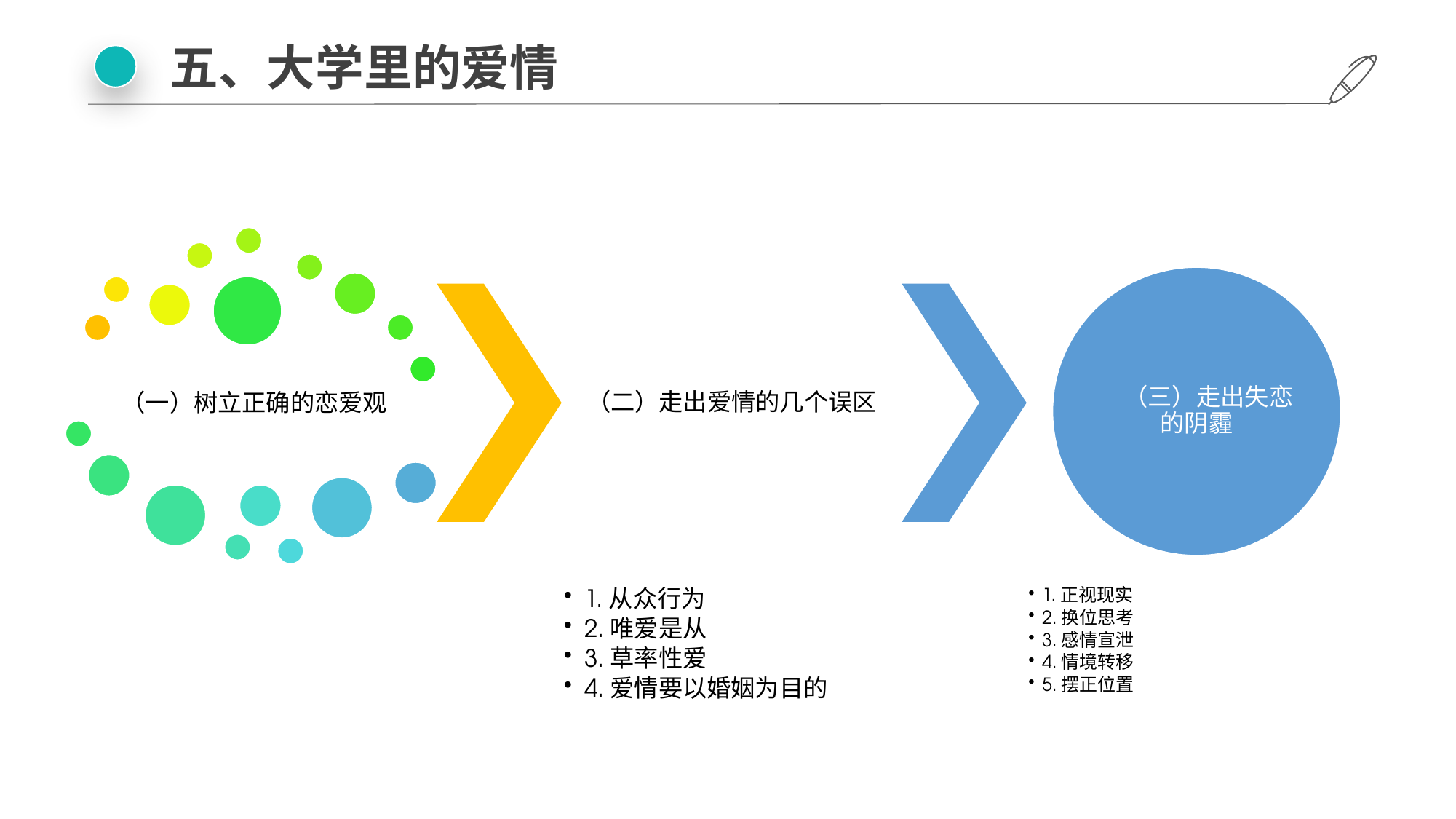

五、大学里的爱情

（一）树立正确的恋爱观
（二）走出爱情的几个误区
1.从众行为
2.唯爱是从
3.草率性爱
4.爱情要以婚姻为目的
　（三）走出失恋的阴霾
1.正视现实
2.换位思考
3.感情宣泄
4.情境转移
5.摆正位置